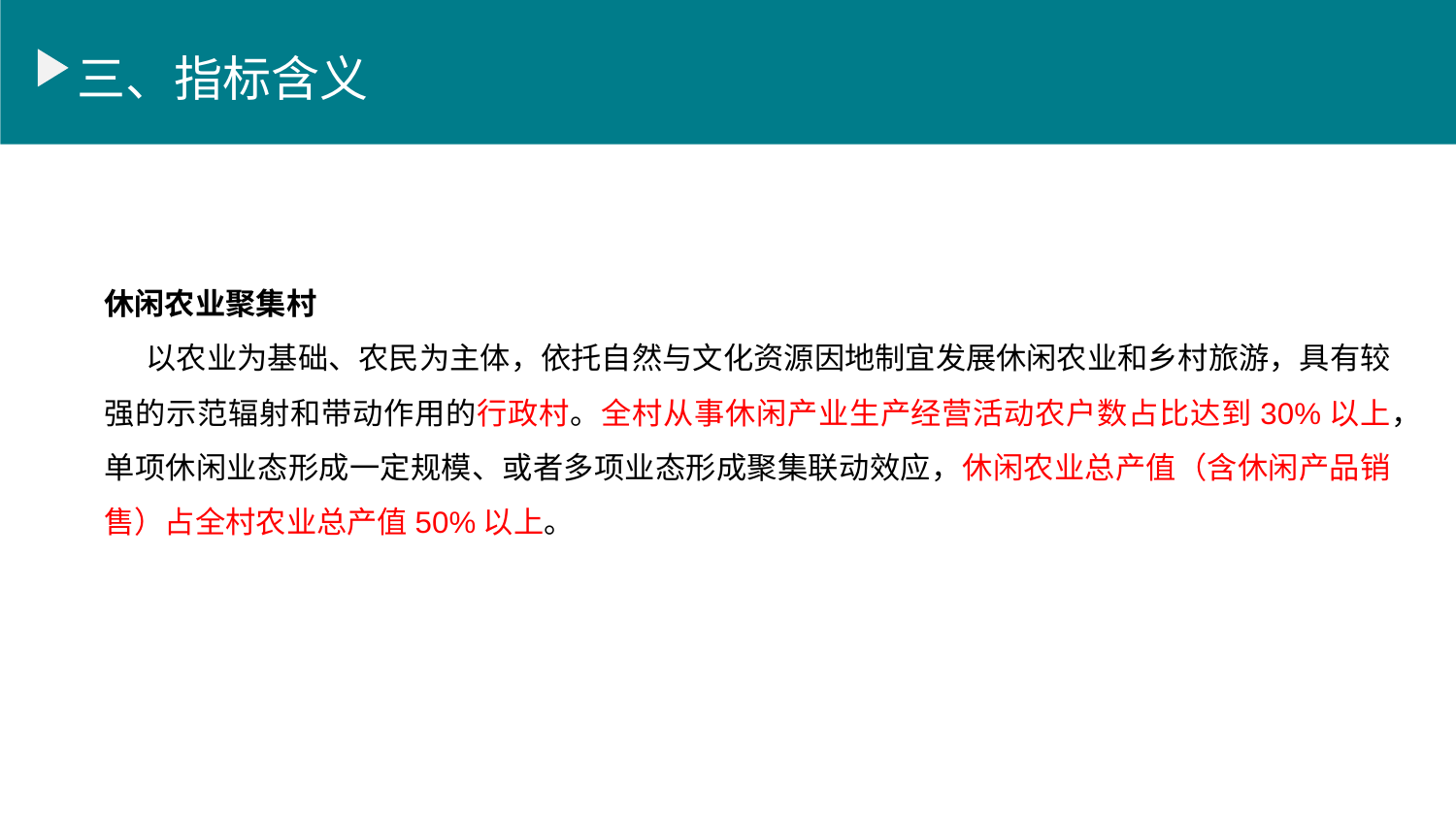

三、指标含义

休闲农业聚集村
     以农业为基础、农民为主体，依托自然与文化资源因地制宜发展休闲农业和乡村旅游，具有较强的示范辐射和带动作用的行政村。全村从事休闲产业生产经营活动农户数占比达到30%以上，单项休闲业态形成一定规模、或者多项业态形成聚集联动效应，休闲农业总产值（含休闲产品销售）占全村农业总产值50%以上。